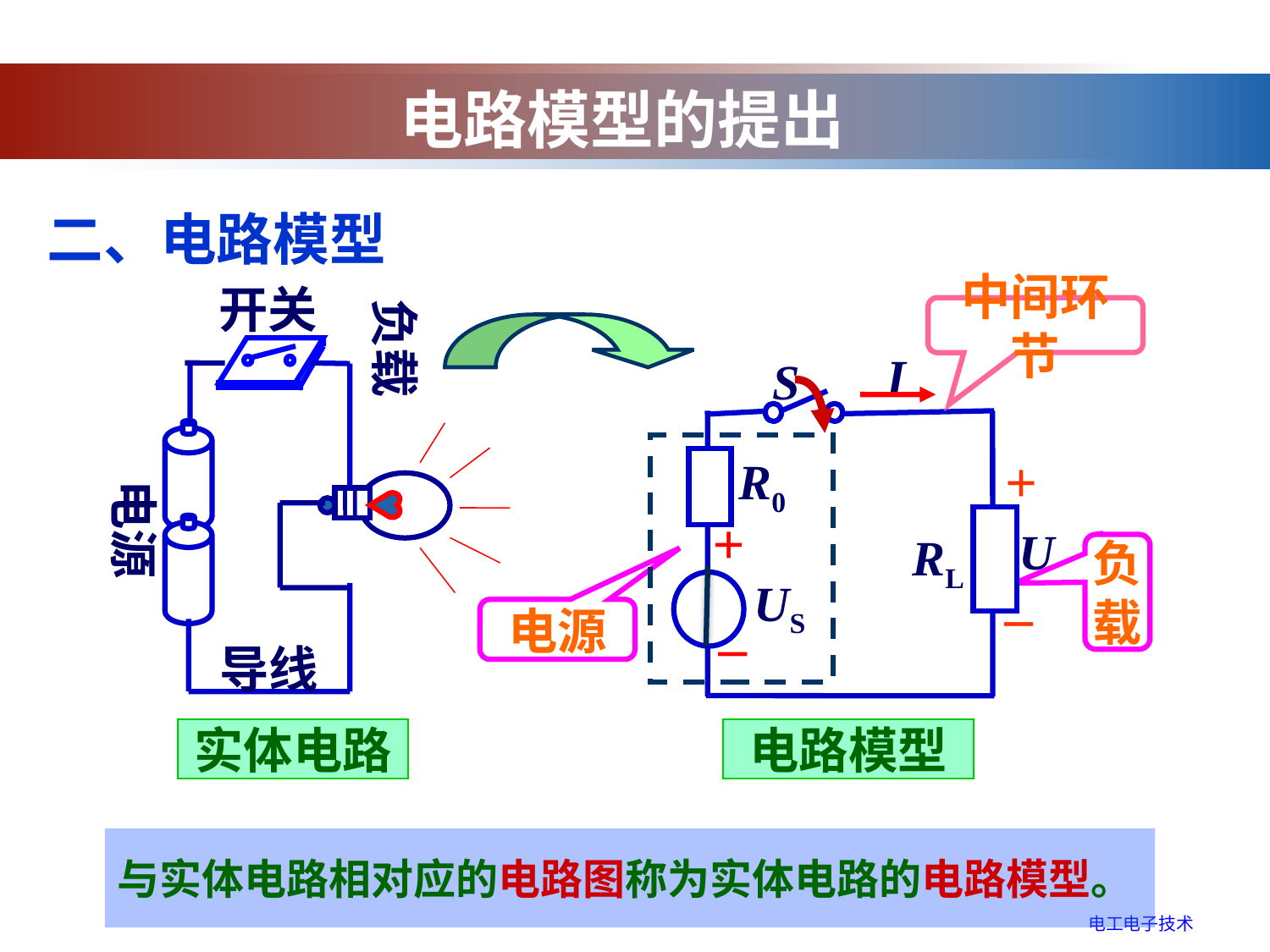

电路模型的提出
二、电路模型
开关

负载
中间环节

I

S

导线

电源

R0

+
US

_
+
 U
–

RL

负
载

电源
实体电路
电路模型
与实体电路相对应的电路图称为实体电路的电路模型。
电工电子技术